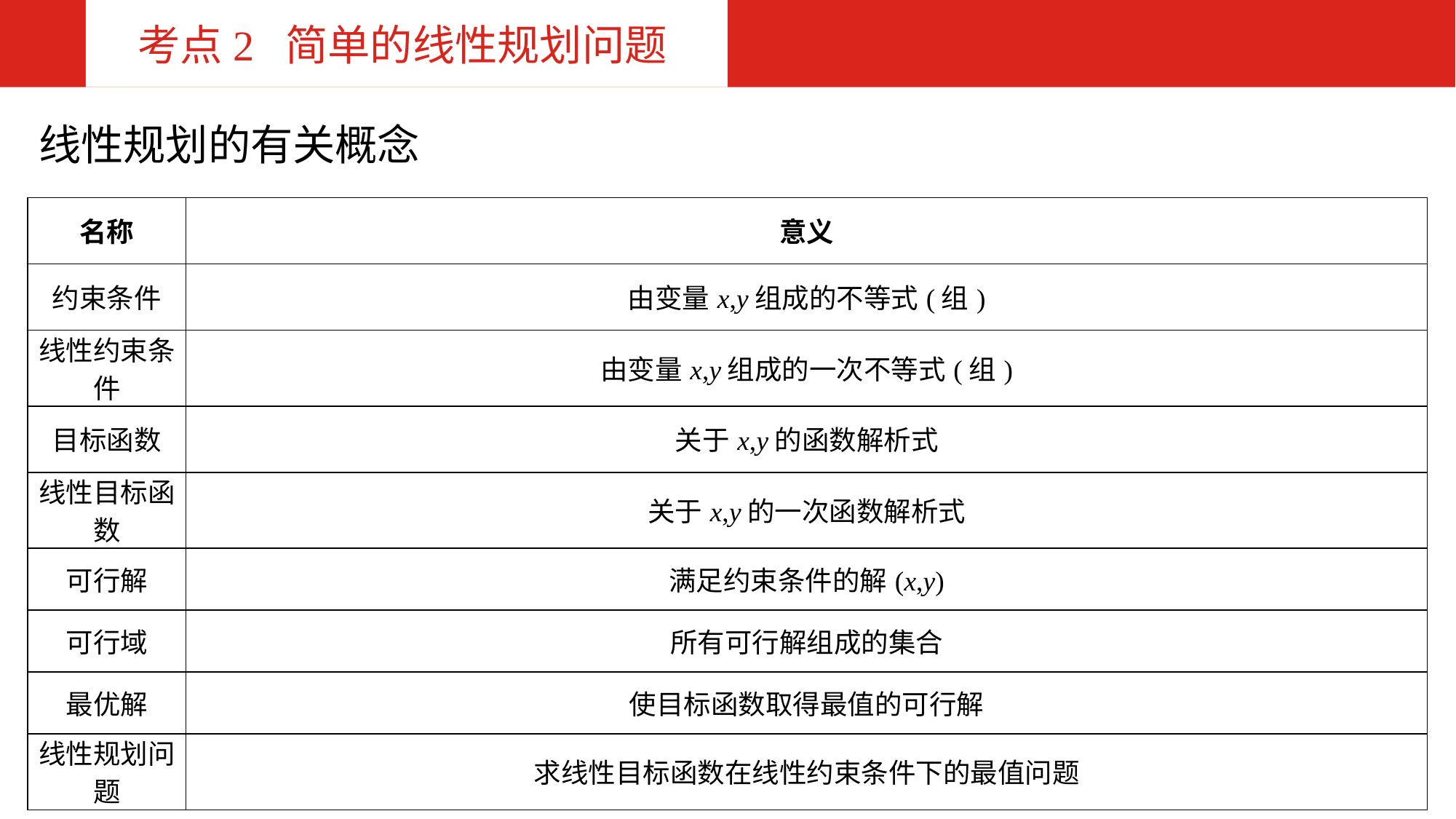

考点2  简单的线性规划问题

线性规划的有关概念
| 名称 | 意义 |
| --- | --- |
| 约束条件 | 由变量x,y组成的不等式(组) |
| 线性约束条件 | 由变量x,y组成的一次不等式(组) |
| 目标函数 | 关于x,y的函数解析式 |
| 线性目标函数 | 关于x,y的一次函数解析式 |
| 可行解 | 满足约束条件的解(x,y) |
| 可行域 | 所有可行解组成的集合 |
| 最优解 | 使目标函数取得最值的可行解 |
| 线性规划问题 | 求线性目标函数在线性约束条件下的最值问题 |